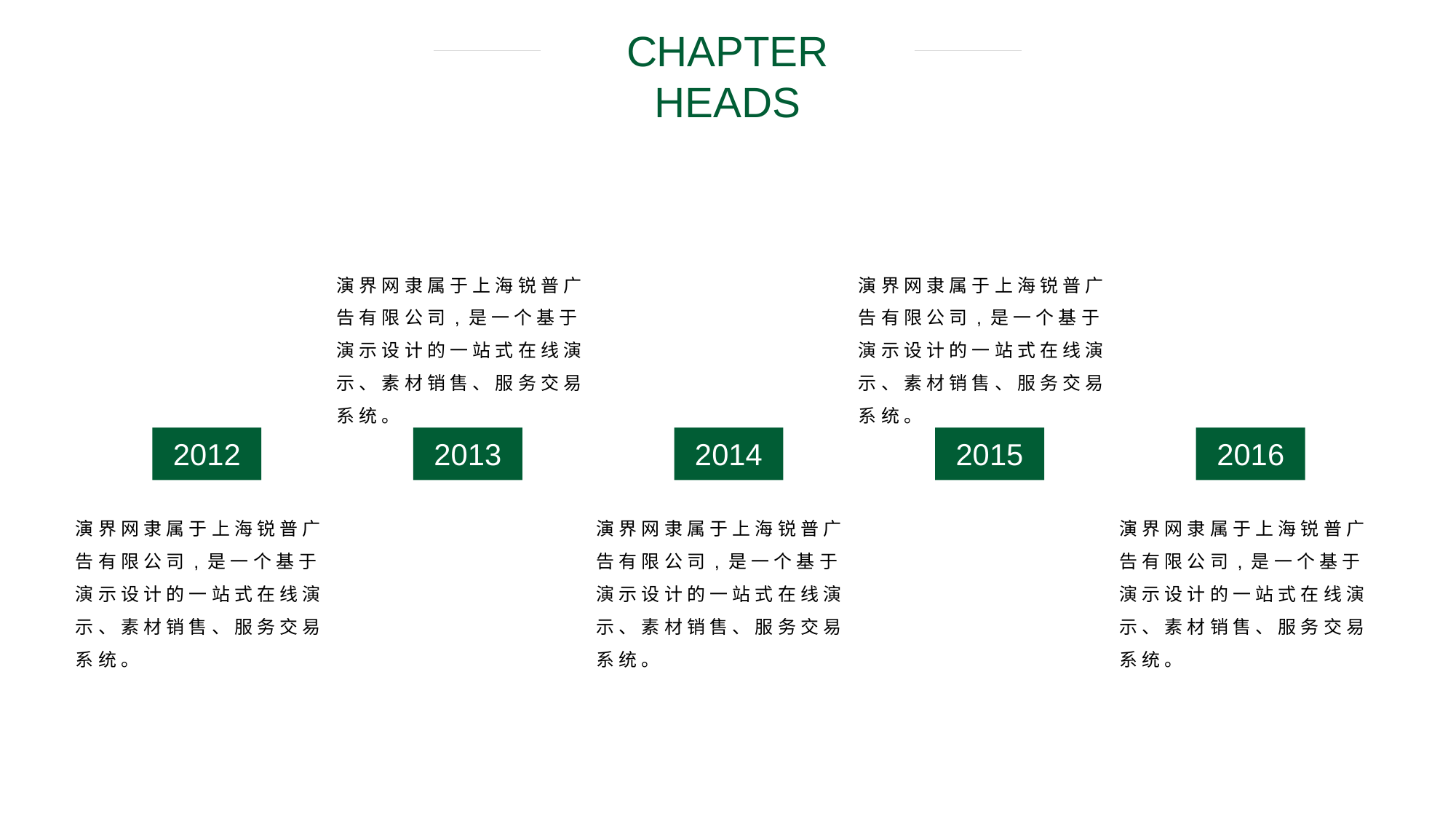

CHAPTER HEADS
演界网隶属于上海锐普广告有限公司,是一个基于演示设计的一站式在线演示、素材销售、服务交易系统。
演界网隶属于上海锐普广告有限公司,是一个基于演示设计的一站式在线演示、素材销售、服务交易系统。
2012
2013
2014
2015
2016
演界网隶属于上海锐普广告有限公司,是一个基于演示设计的一站式在线演示、素材销售、服务交易系统。
演界网隶属于上海锐普广告有限公司,是一个基于演示设计的一站式在线演示、素材销售、服务交易系统。
演界网隶属于上海锐普广告有限公司,是一个基于演示设计的一站式在线演示、素材销售、服务交易系统。